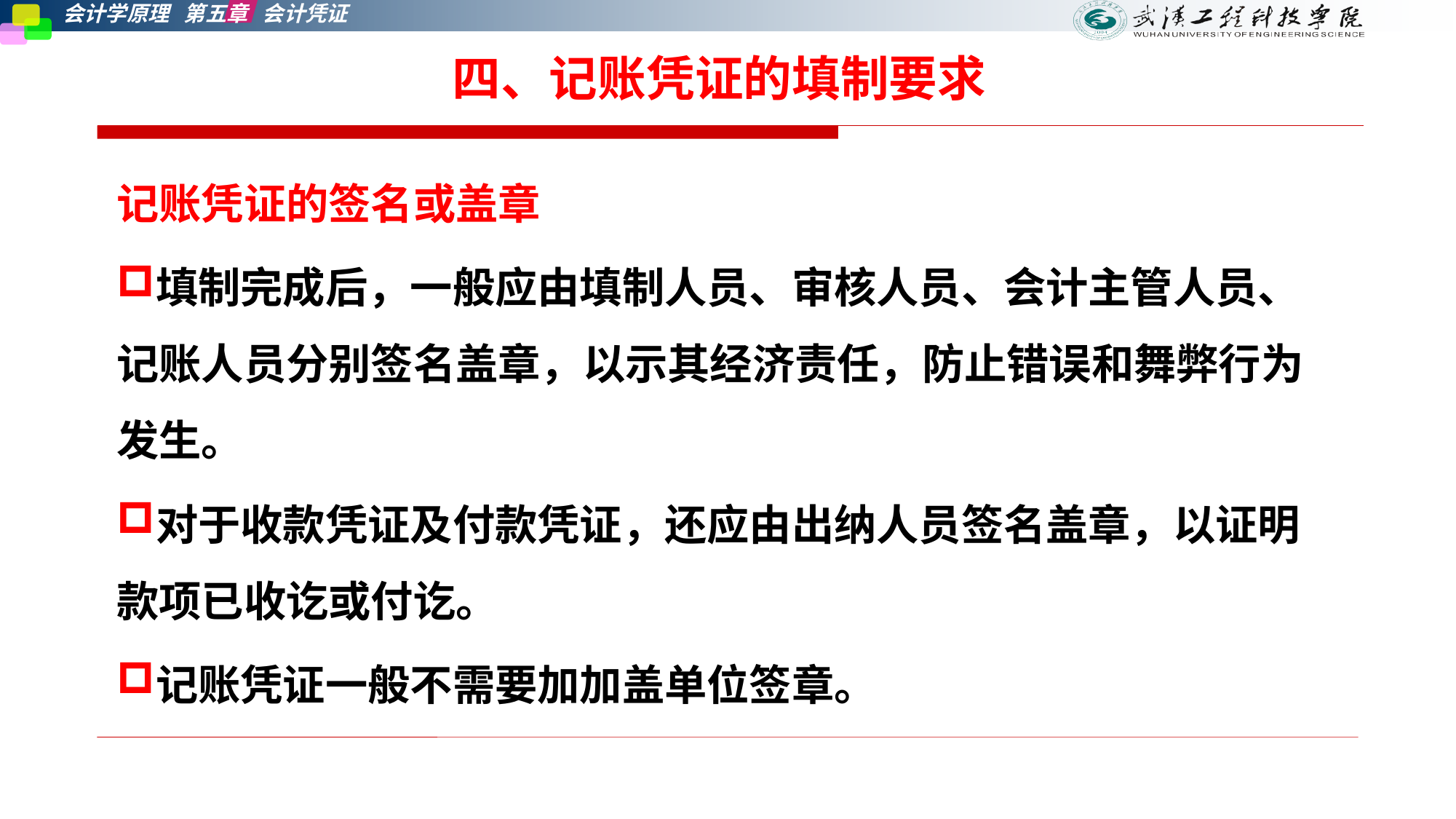

四、记账凭证的填制要求
记账凭证的签名或盖章
填制完成后，一般应由填制人员、审核人员、会计主管人员、记账人员分别签名盖章，以示其经济责任，防止错误和舞弊行为发生。
对于收款凭证及付款凭证，还应由出纳人员签名盖章，以证明款项已收讫或付讫。
记账凭证一般不需要加加盖单位签章。